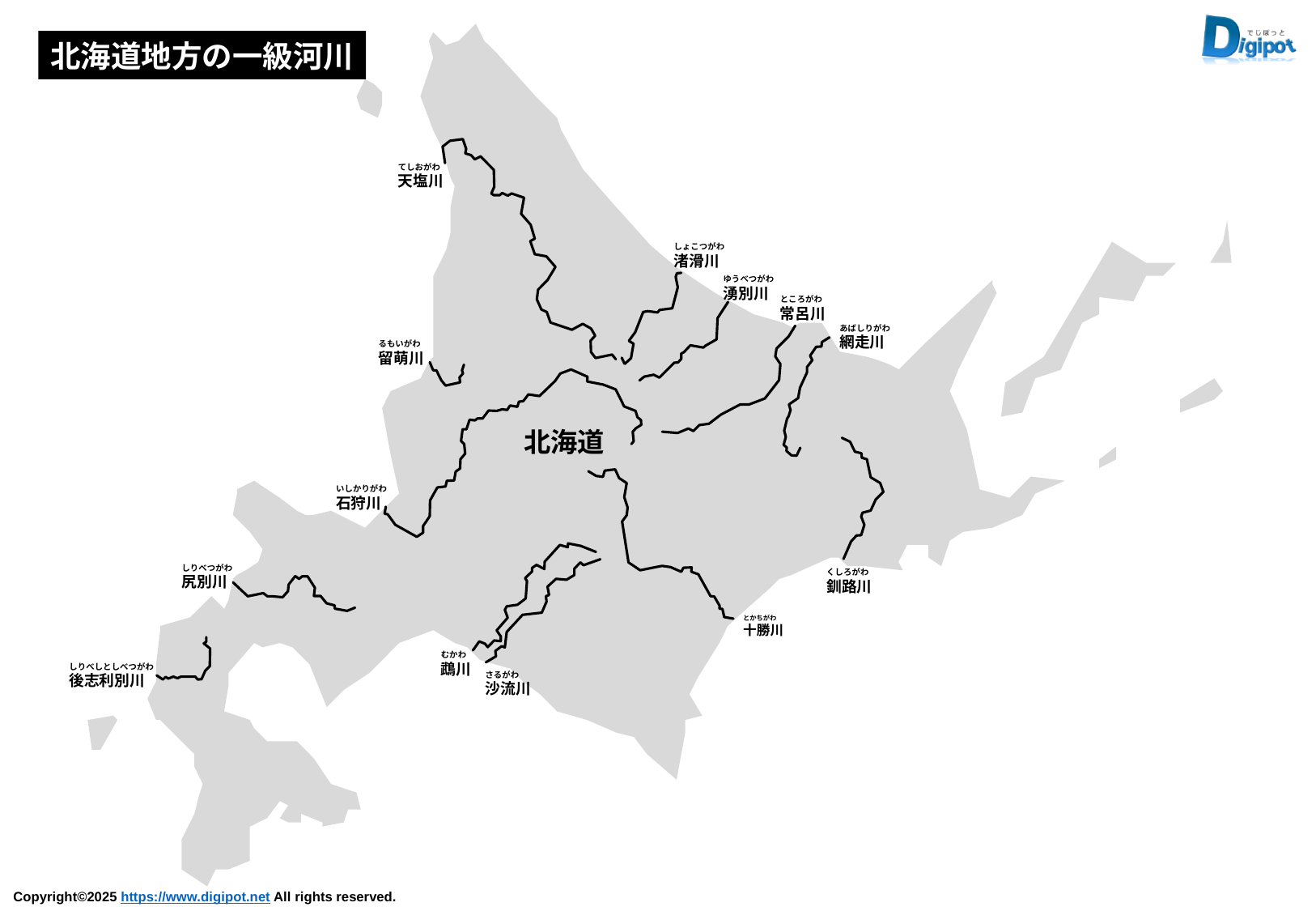

北海道地方の一級河川

てしおがわ
天塩川
しょこつがわ
渚滑川
ゆうべつがわ
湧別川
ところがわ
常呂川
あばしりがわ
網走川
るもいがわ
留萌川
いしかりがわ
石狩川
しりべつがわ
尻別川
くしろがわ
釧路川
とかちがわ
十勝川
むかわ
鵡川
しりべしとしべつがわ
後志利別川
さるがわ
沙流川
北海道